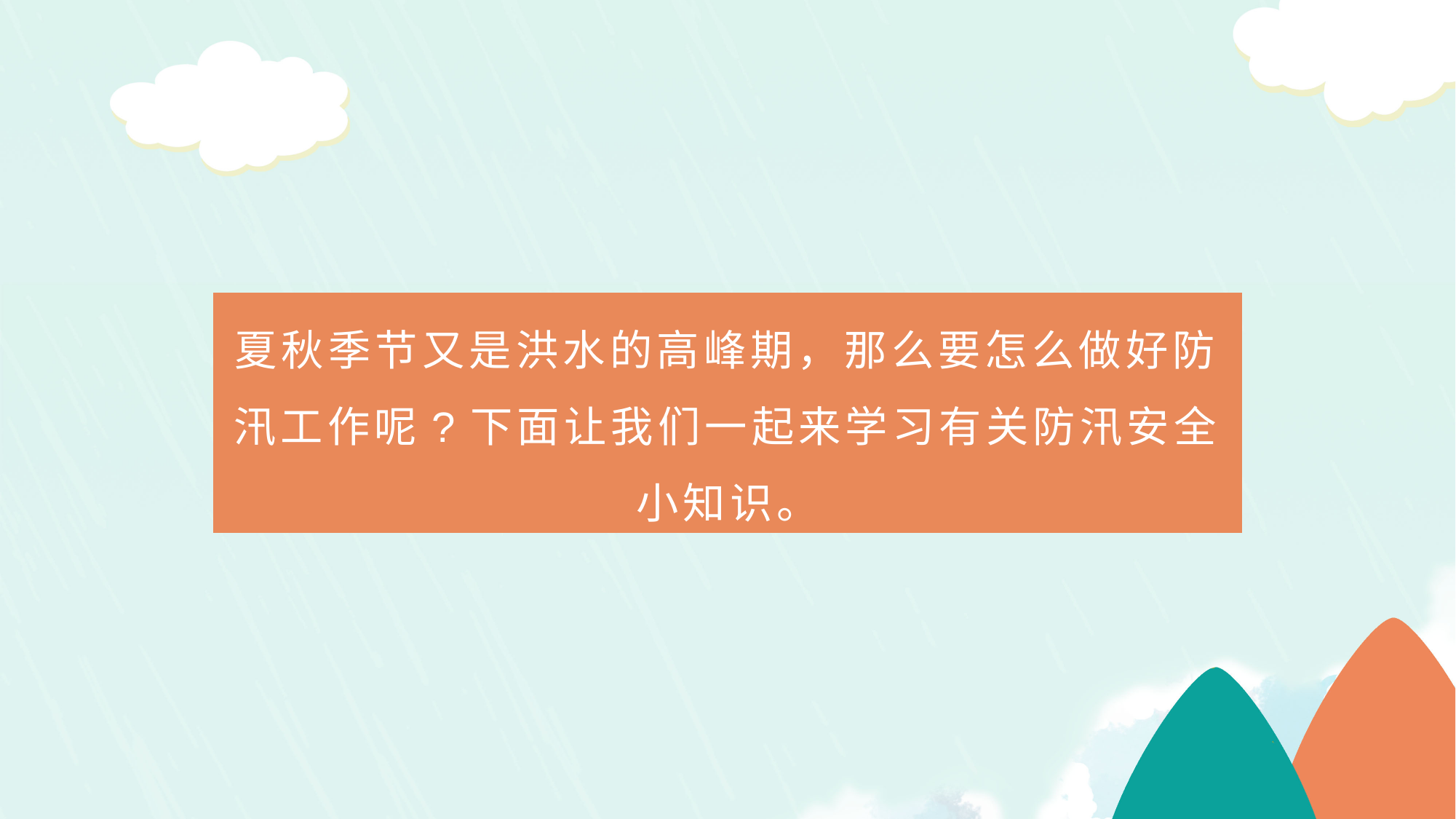

夏秋季节又是洪水的高峰期，那么要怎么做好防汛工作呢?下面让我们一起来学习有关防汛安全小知识。